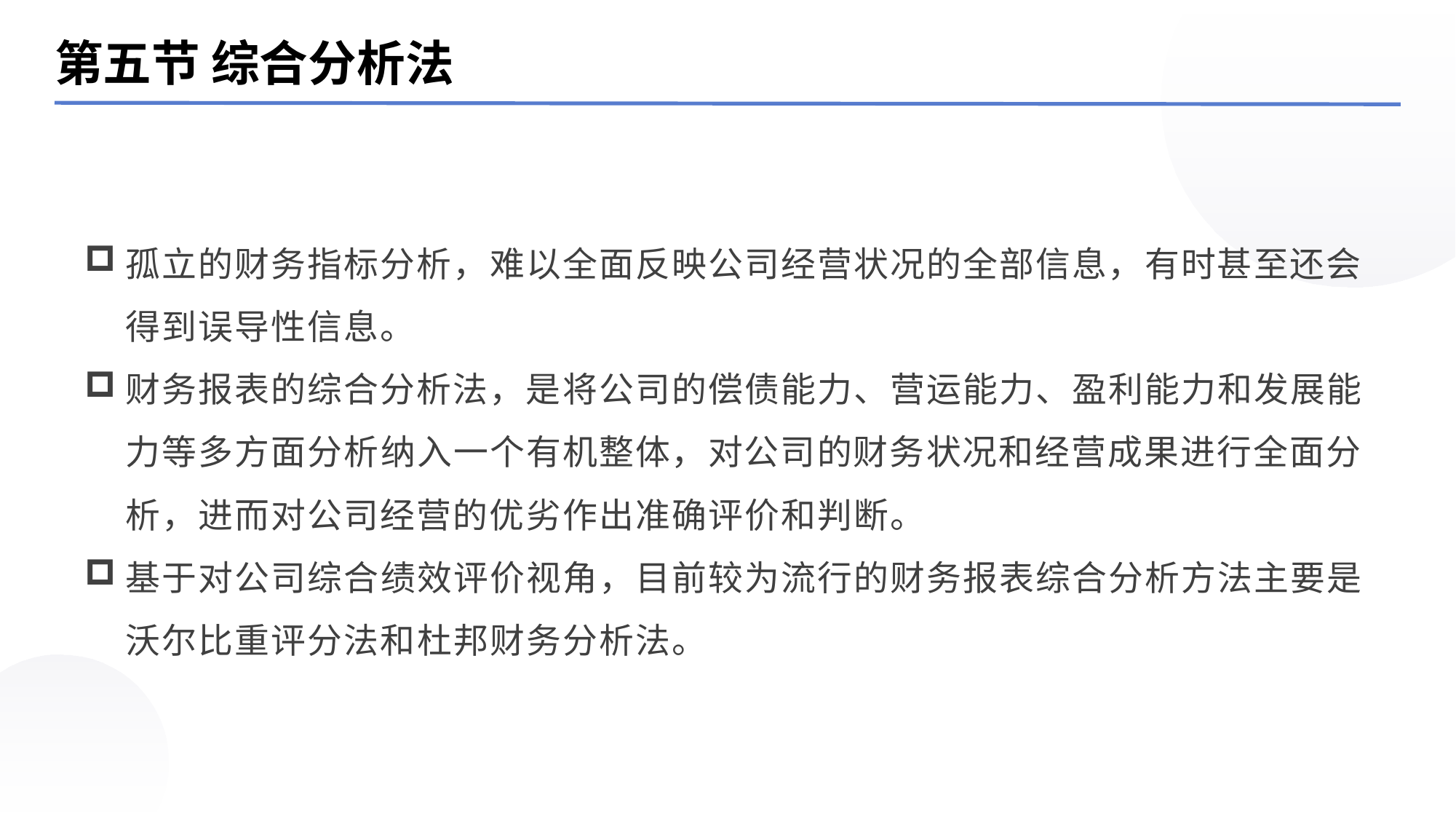

第五节 综合分析法

孤立的财务指标分析，难以全面反映公司经营状况的全部信息，有时甚至还会得到误导性信息。
财务报表的综合分析法，是将公司的偿债能力、营运能力、盈利能力和发展能力等多方面分析纳入一个有机整体，对公司的财务状况和经营成果进行全面分析，进而对公司经营的优劣作出准确评价和判断。
基于对公司综合绩效评价视角，目前较为流行的财务报表综合分析方法主要是沃尔比重评分法和杜邦财务分析法。

102